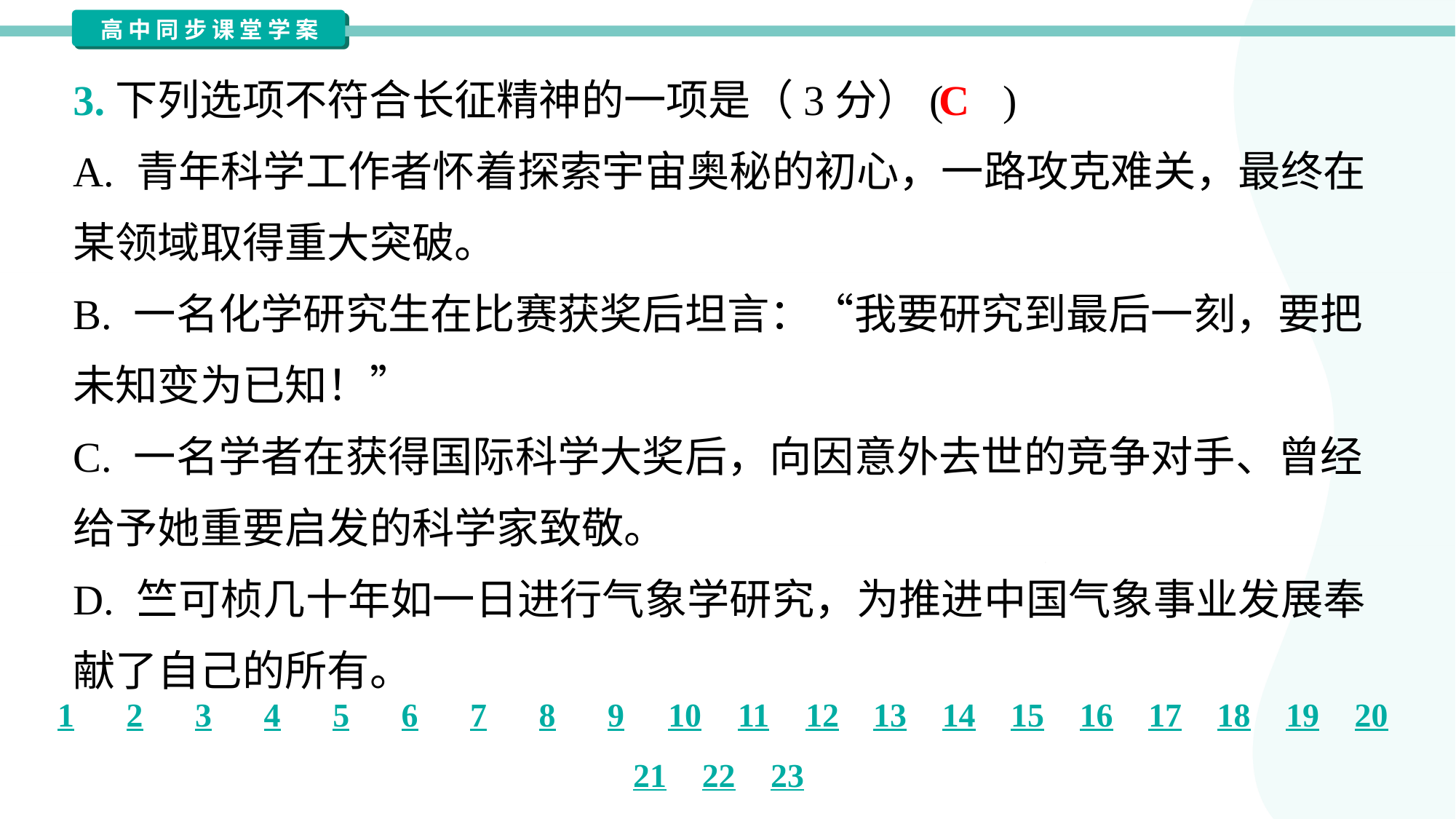

3.下列选项不符合长征精神的一项是（3分）(     )
C
A. 青年科学工作者怀着探索宇宙奥秘的初心，一路攻克难关，最终在
某领域取得重大突破。
B. 一名化学研究生在比赛获奖后坦言：“我要研究到最后一刻，要把
未知变为已知！”
C. 一名学者在获得国际科学大奖后，向因意外去世的竞争对手、曾经
给予她重要启发的科学家致敬。
D. 竺可桢几十年如一日进行气象学研究，为推进中国气象事业发展奉
献了自己的所有。